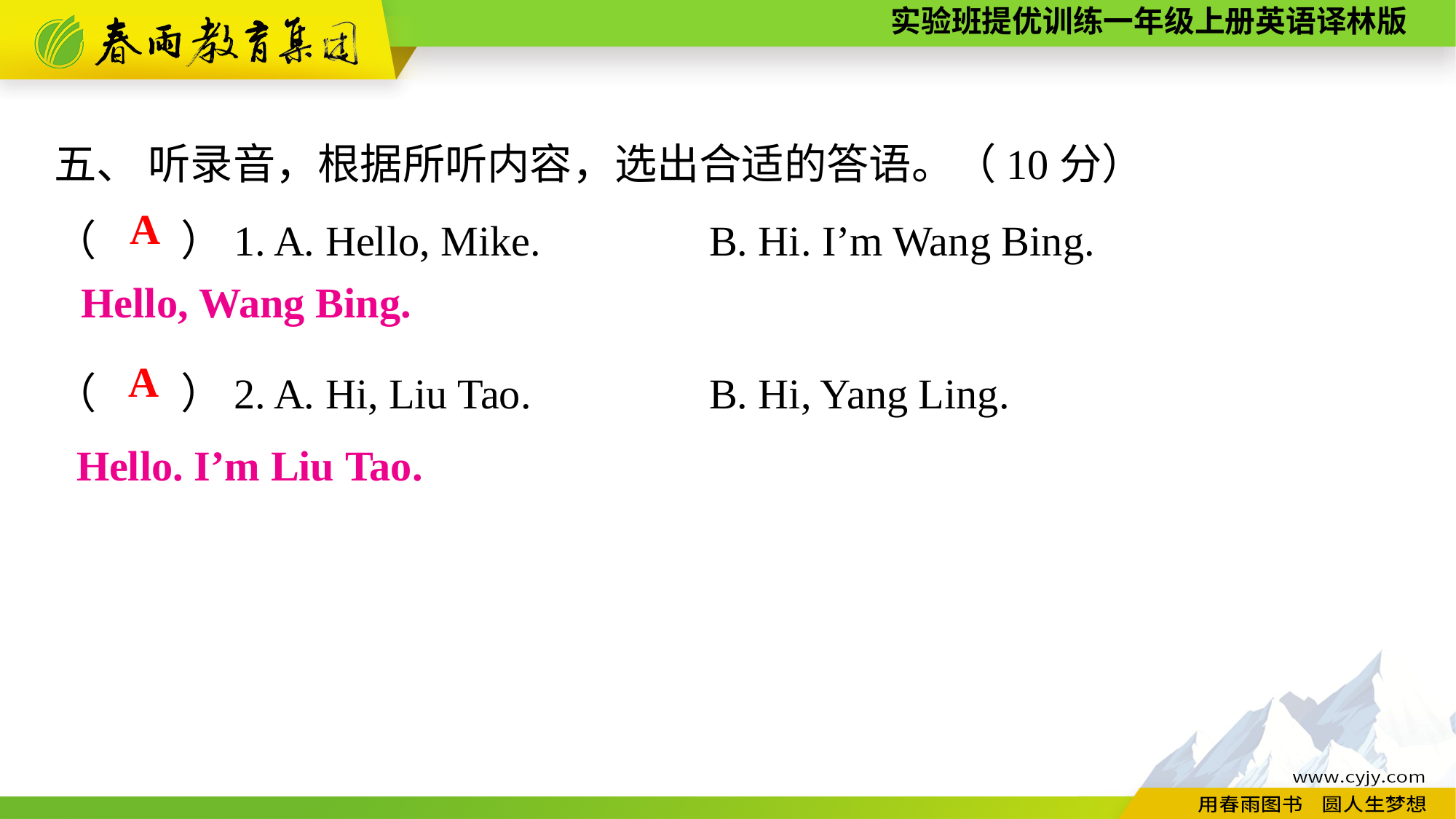

五、 听录音，根据所听内容，选出合适的答语。（10分）
（　　）1. A. Hello, Mike.		B. Hi. I’m Wang Bing.

（　　）2. A. Hi, Liu Tao.		B. Hi, Yang Ling.
A
Hello, Wang Bing.
A
Hello. I’m Liu Tao.